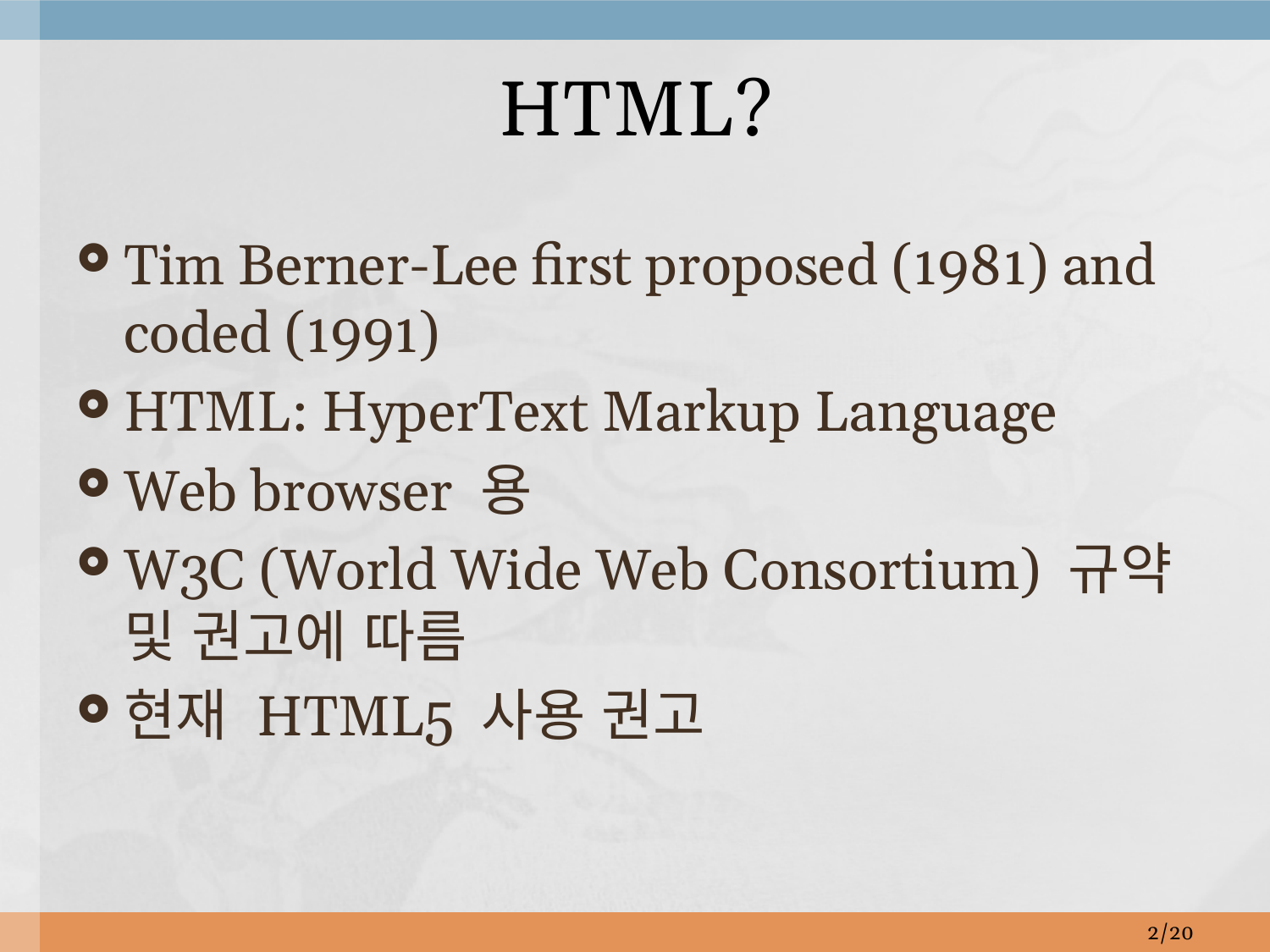

# HTML?
Tim Berner-Lee first proposed (1981) and coded (1991)
HTML: HyperText Markup Language
Web browser 용
W3C (World Wide Web Consortium) 규약 및 권고에 따름
현재 HTML5 사용 권고
2